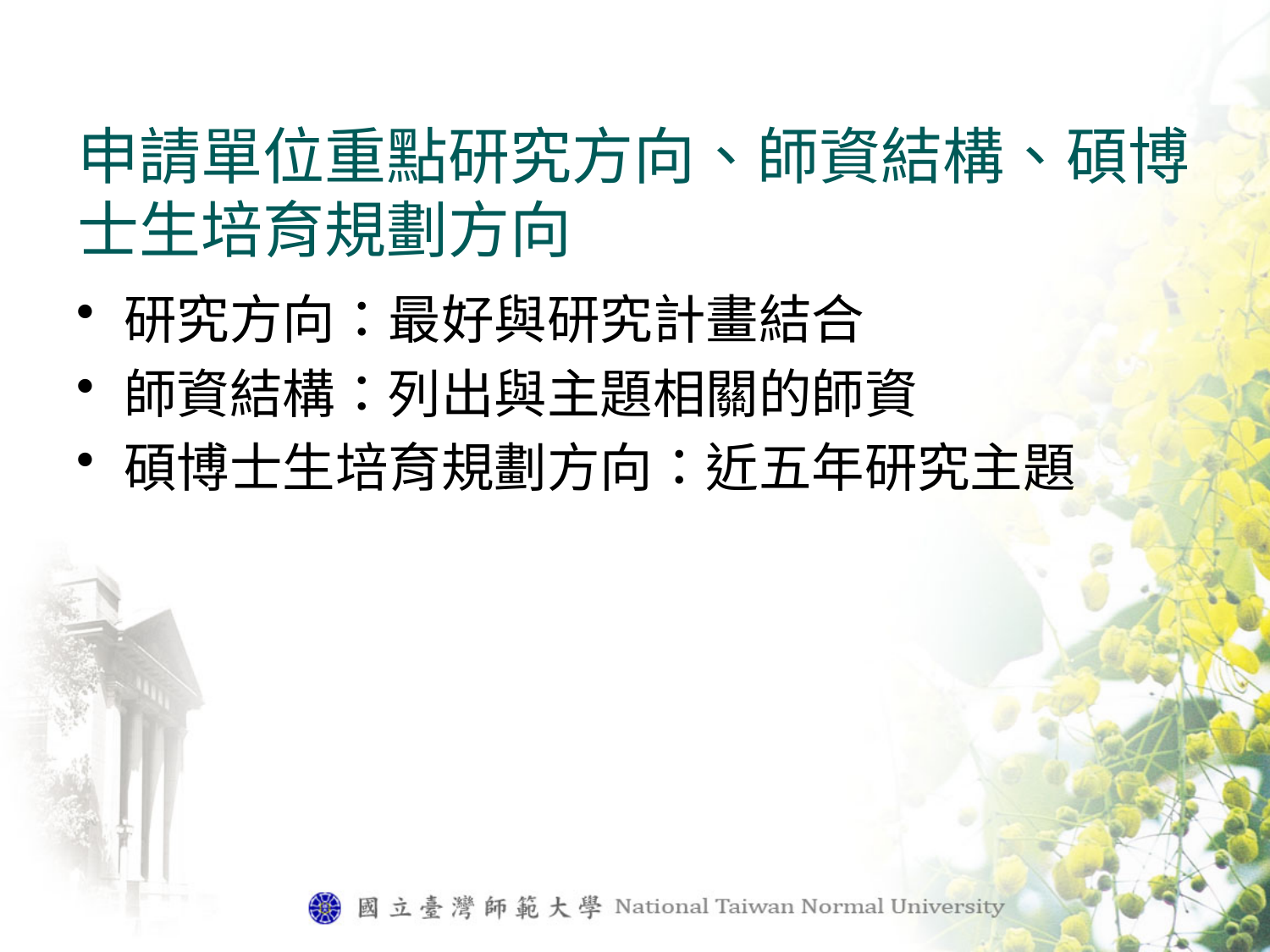

# 申請單位重點研究方向、師資結構、碩博士生培育規劃方向

研究方向：最好與研究計畫結合
師資結構：列出與主題相關的師資
碩博士生培育規劃方向：近五年研究主題